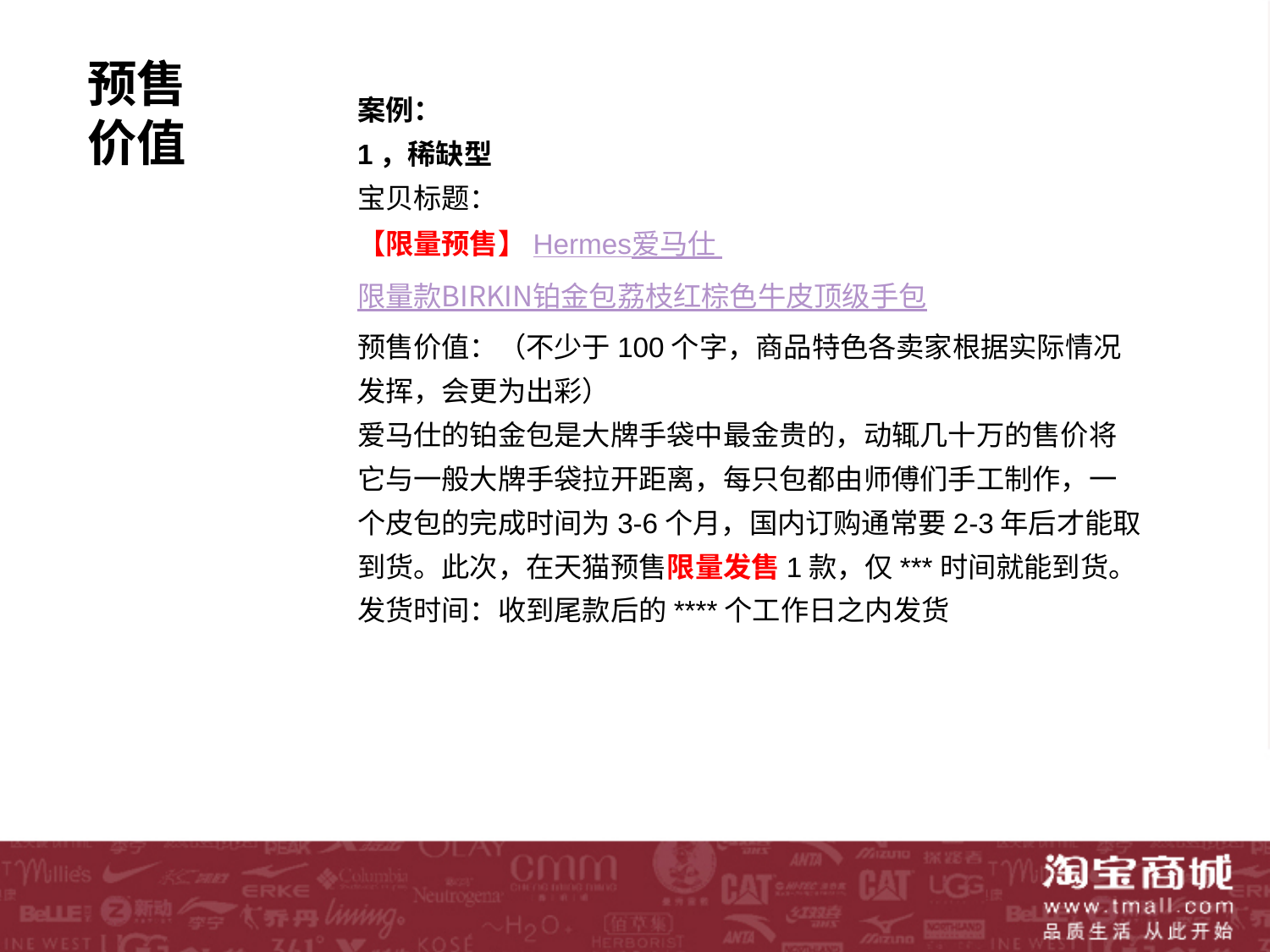

预售价值
案例：
1，稀缺型
宝贝标题：
【限量预售】Hermes爱马仕 限量款BIRKIN铂金包荔枝红棕色牛皮顶级手包
预售价值：（不少于100个字，商品特色各卖家根据实际情况发挥，会更为出彩）
爱马仕的铂金包是大牌手袋中最金贵的，动辄几十万的售价将它与一般大牌手袋拉开距离，每只包都由师傅们手工制作，一个皮包的完成时间为3-6个月，国内订购通常要2-3年后才能取到货。此次，在天猫预售限量发售1款，仅***时间就能到货。
发货时间：收到尾款后的****个工作日之内发货